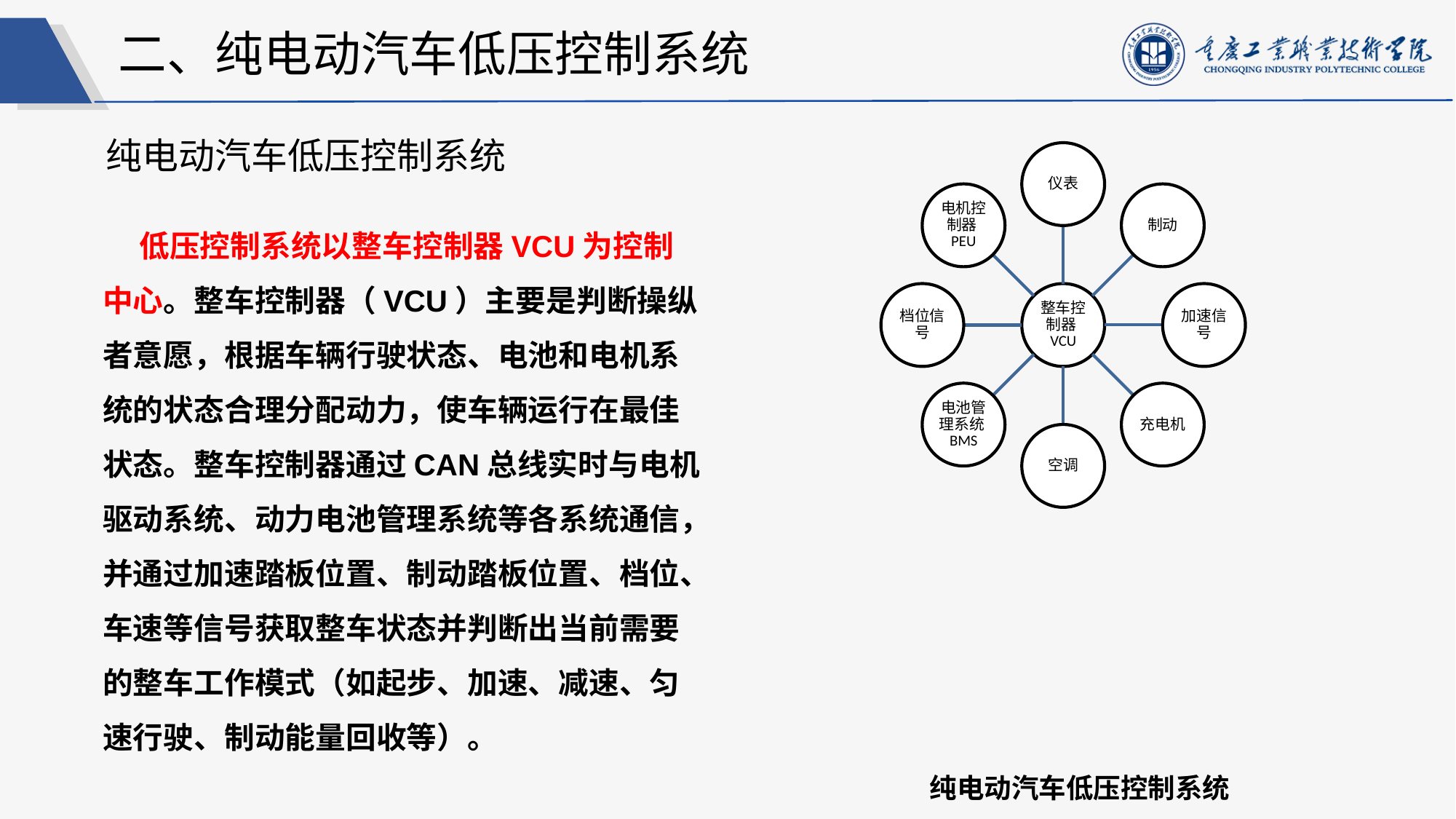

二、纯电动汽车低压控制系统
纯电动汽车低压控制系统
整车控制器VCU

仪表

制动

加速信号

充电机

空调

电池管理系统BMS

档位信号

电机控制器PEU
低压控制系统以整车控制器VCU为控制中心。整车控制器（VCU）主要是判断操纵者意愿，根据车辆行驶状态、电池和电机系统的状态合理分配动力，使车辆运行在最佳状态。整车控制器通过CAN总线实时与电机驱动系统、动力电池管理系统等各系统通信，并通过加速踏板位置、制动踏板位置、档位、车速等信号获取整车状态并判断出当前需要的整车工作模式（如起步、加速、减速、匀速行驶、制动能量回收等）。
纯电动汽车低压控制系统